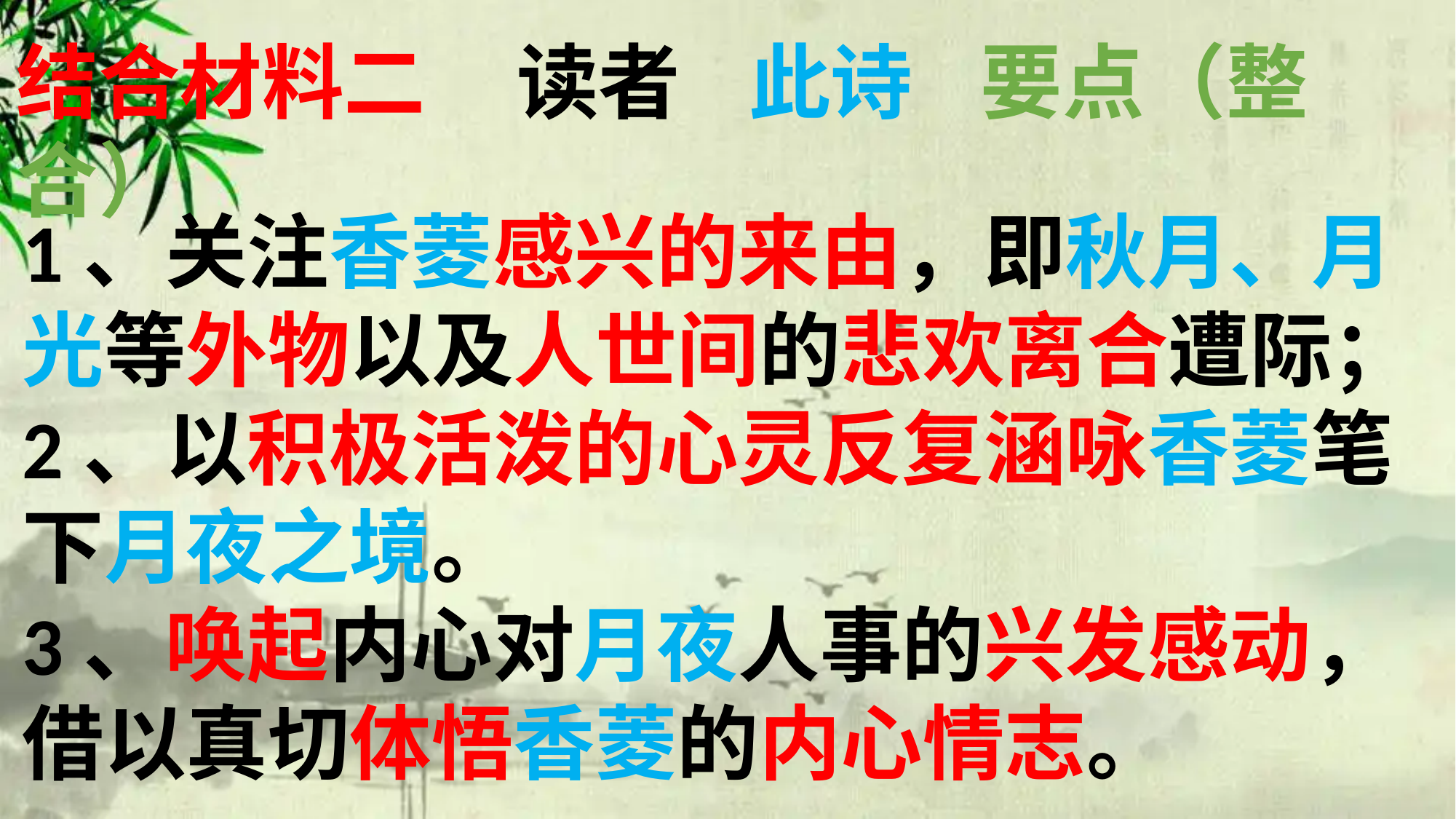

结合材料二    读者   此诗   要点（整合）
1、关注香菱感兴的来由，即秋月、月光等外物以及人世间的悲欢离合遭际；
2、以积极活泼的心灵反复涵咏香菱笔下月夜之境。
3、唤起内心对月夜人事的兴发感动，借以真切体悟香菱的内心情志。